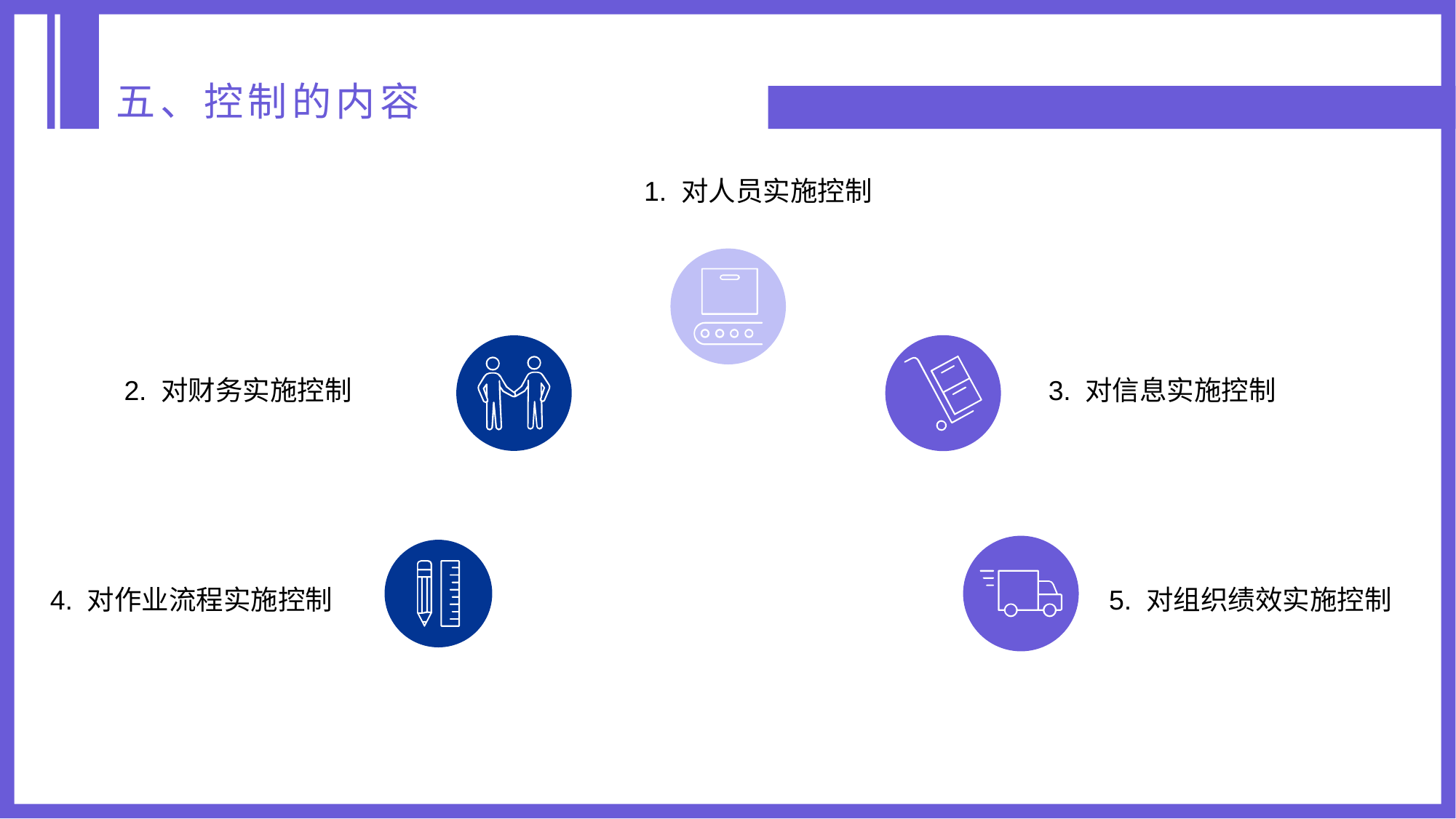

五、控制的内容
1. 对人员实施控制

2. 对财务实施控制
3. 对信息实施控制

4. 对作业流程实施控制
5. 对组织绩效实施控制